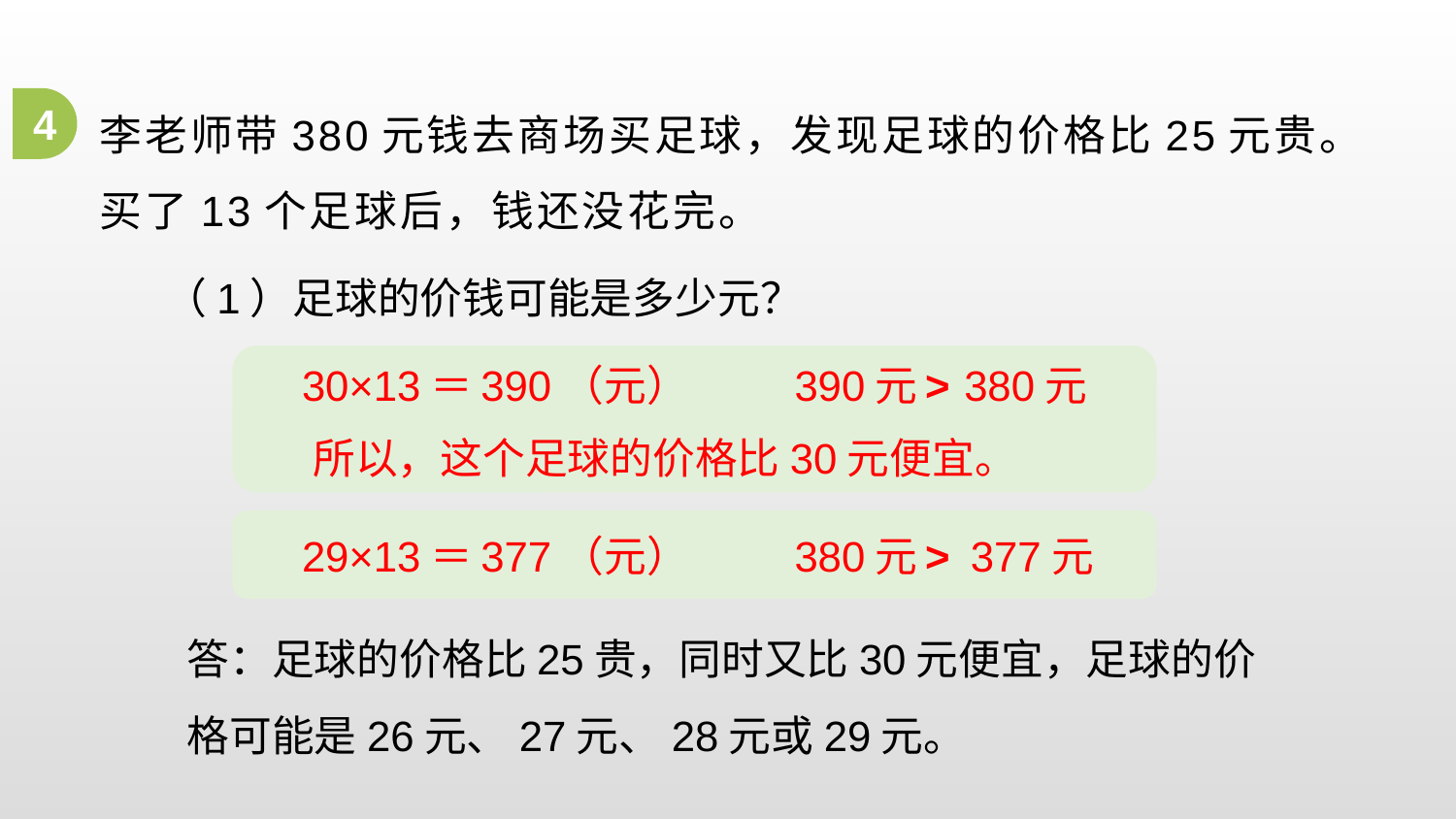

# 李老师带380元钱去商场买足球，发现足球的价格比25元贵。买了13个足球后，钱还没花完。
4
（1）足球的价钱可能是多少元？

30×13＝
390（元）
390元
>
380元
所以，这个足球的价格比30元便宜。

29×13＝
377（元）
380元
>
377元
答：足球的价格比25贵，同时又比30元便宜，足球的价格可能是26元、27元、28元或29元。